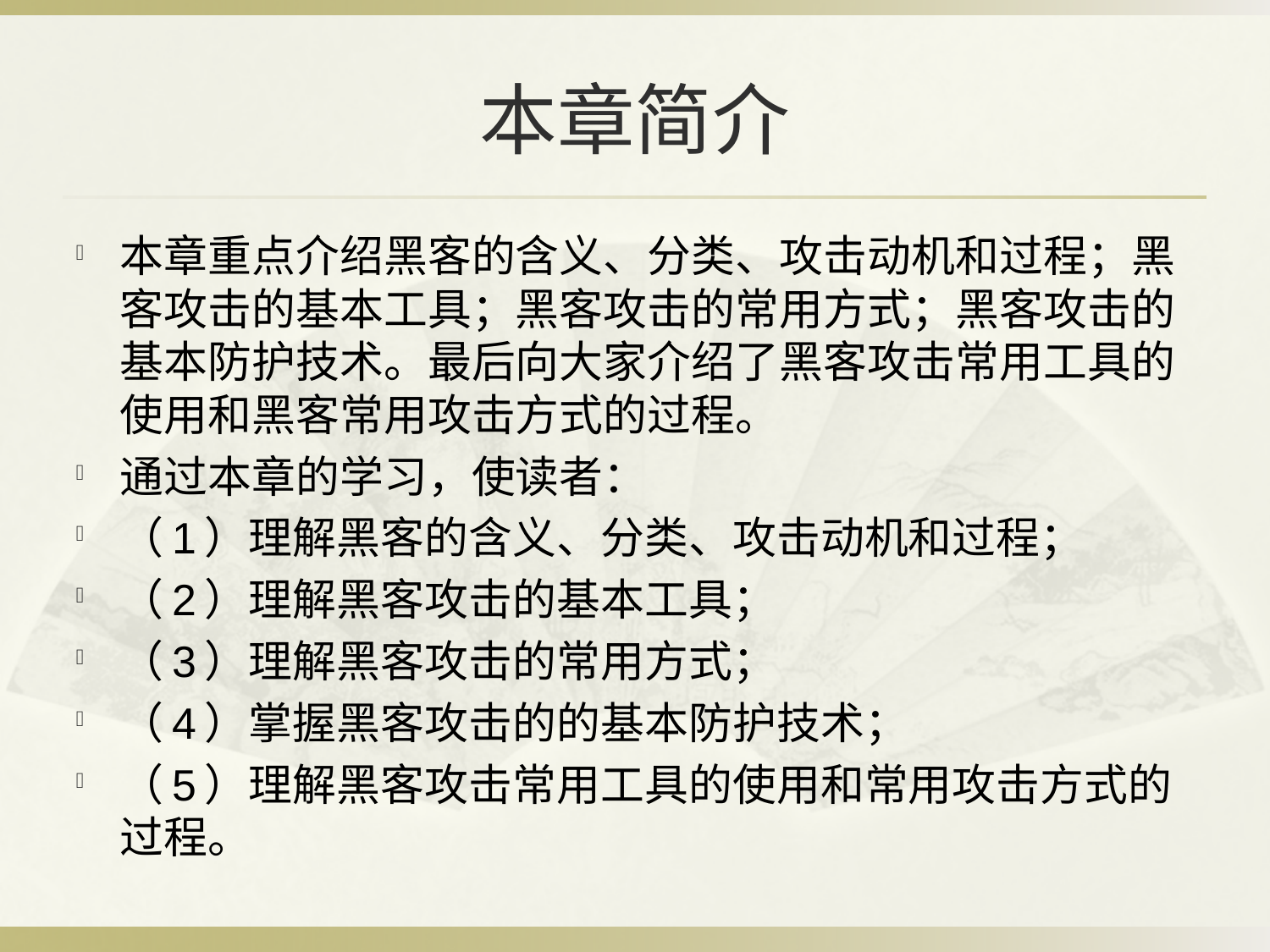

# 本章简介
本章重点介绍黑客的含义、分类、攻击动机和过程；黑客攻击的基本工具；黑客攻击的常用方式；黑客攻击的基本防护技术。最后向大家介绍了黑客攻击常用工具的使用和黑客常用攻击方式的过程。
通过本章的学习，使读者：
（1）理解黑客的含义、分类、攻击动机和过程；
（2）理解黑客攻击的基本工具；
（3）理解黑客攻击的常用方式；
（4）掌握黑客攻击的的基本防护技术；
（5）理解黑客攻击常用工具的使用和常用攻击方式的过程。